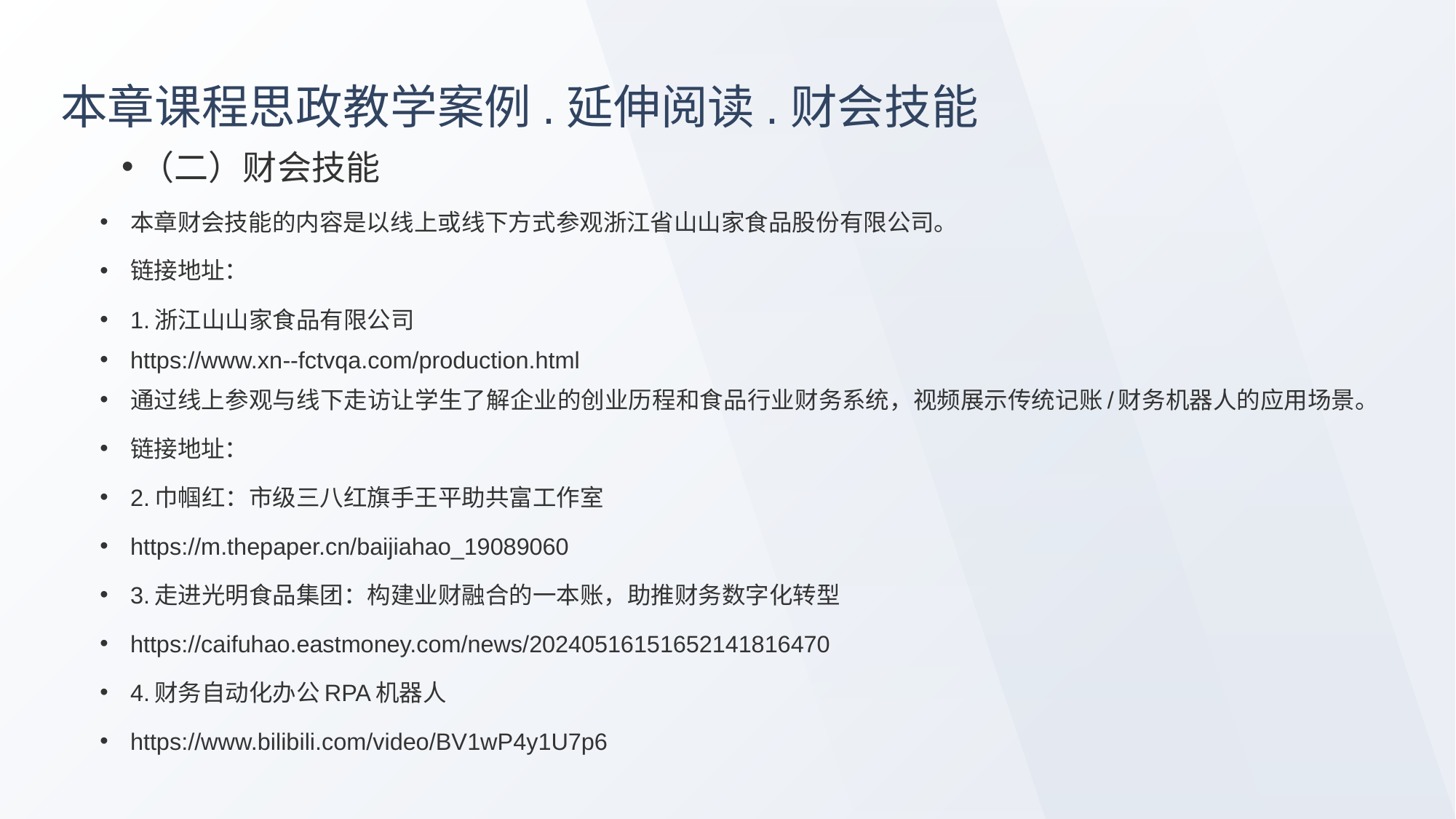

# 本章课程思政教学案例.延伸阅读.财会技能
（二）财会技能
本章财会技能的内容是以线上或线下方式参观浙江省山山家食品股份有限公司。
链接地址：
1.浙江山山家食品有限公司
https://www.xn--fctvqa.com/production.html
通过线上参观与线下走访让学生了解企业的创业历程和食品行业财务系统，视频展示传统记账/财务机器人的应用场景。
链接地址：
2.巾帼红：市级三八红旗手王平助共富工作室
https://m.thepaper.cn/baijiahao_19089060
3.走进光明食品集团：构建业财融合的一本账，助推财务数字化转型
https://caifuhao.eastmoney.com/news/20240516151652141816470
4.财务自动化办公RPA机器人
https://www.bilibili.com/video/BV1wP4y1U7p6